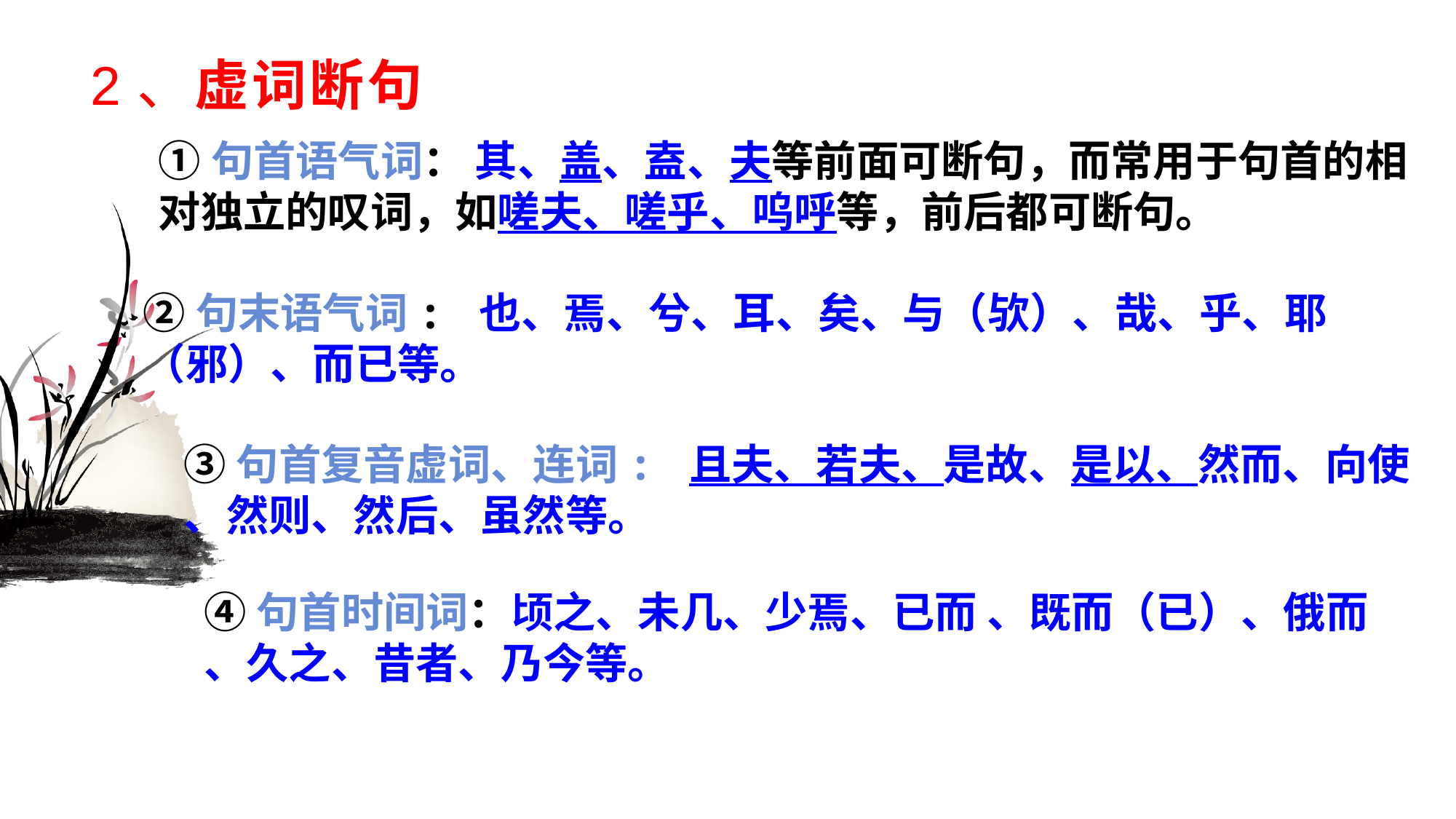

# 2、虚词断句
①句首语气词： 其、盖、盍、夫等前面可断句，而常用于句首的相对独立的叹词，如嗟夫、嗟乎、呜呼等，前后都可断句。
②句末语气词: 也、焉、兮、耳、矣、与（欤）、哉、乎、耶
（邪）、而已等。
③句首复音虚词、连词: 且夫、若夫、是故、是以、然而、向使
、然则、然后、虽然等。

④句首时间词：顷之、未几、少焉、已而 、既而（已）、俄而
、久之、昔者、乃今等。